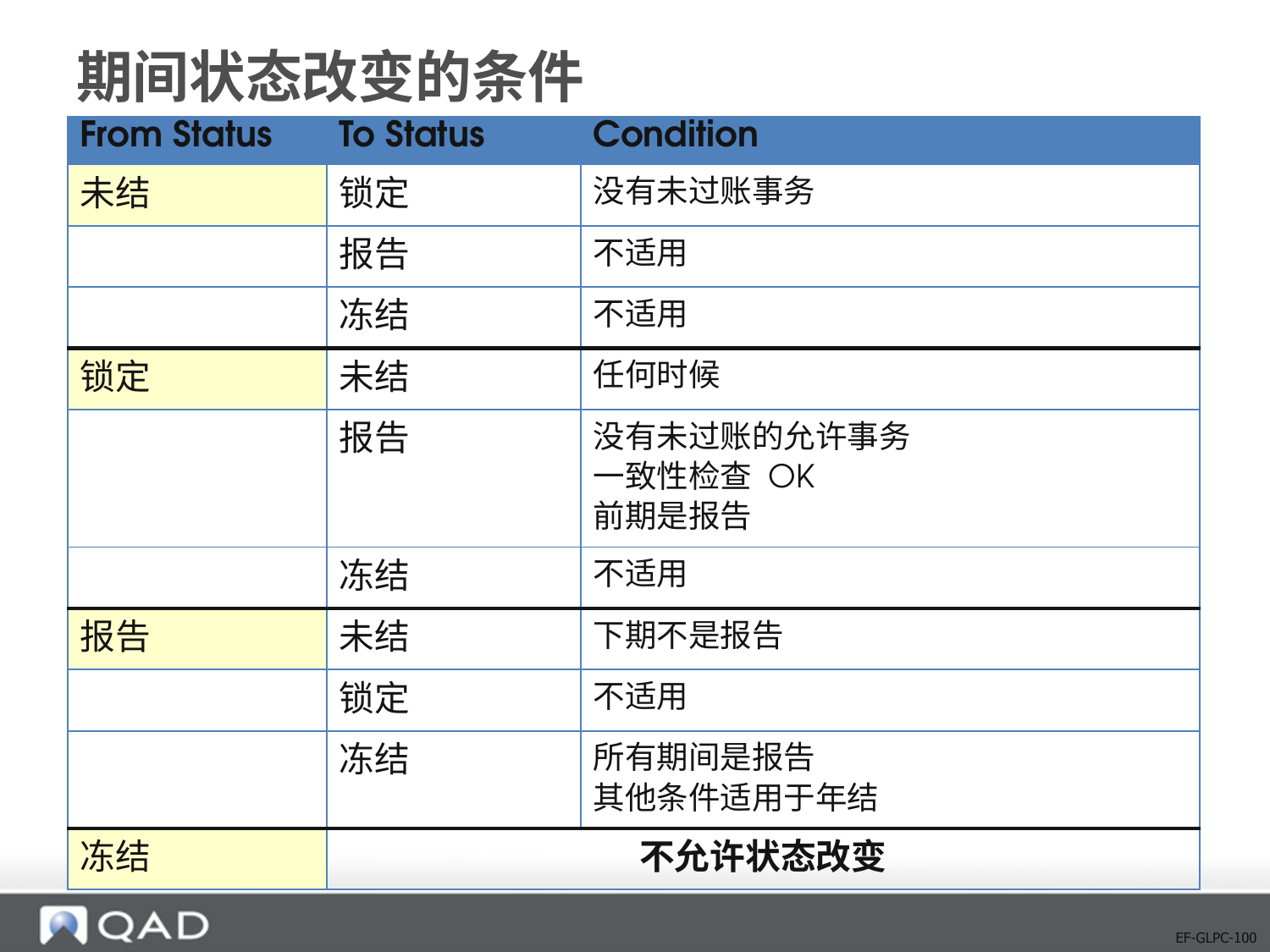

# 期间状态改变的条件
| From Status | To Status | Condition |
| --- | --- | --- |
| 未结 | 锁定 | 没有未过账事务 |
|  | 报告 | 不适用 |
|  | 冻结 | 不适用 |
| 锁定 | 未结 | 任何时候 |
|  | 报告 | 没有未过账的允许事务 一致性检查 OK 前期是报告 |
|  | 冻结 | 不适用 |
| 报告 | 未结 | 下期不是报告 |
|  | 锁定 | 不适用 |
|  | 冻结 | 所有期间是报告 其他条件适用于年结 |
| 冻结 | 不允许状态改变 |  |
EF-GLPC-100